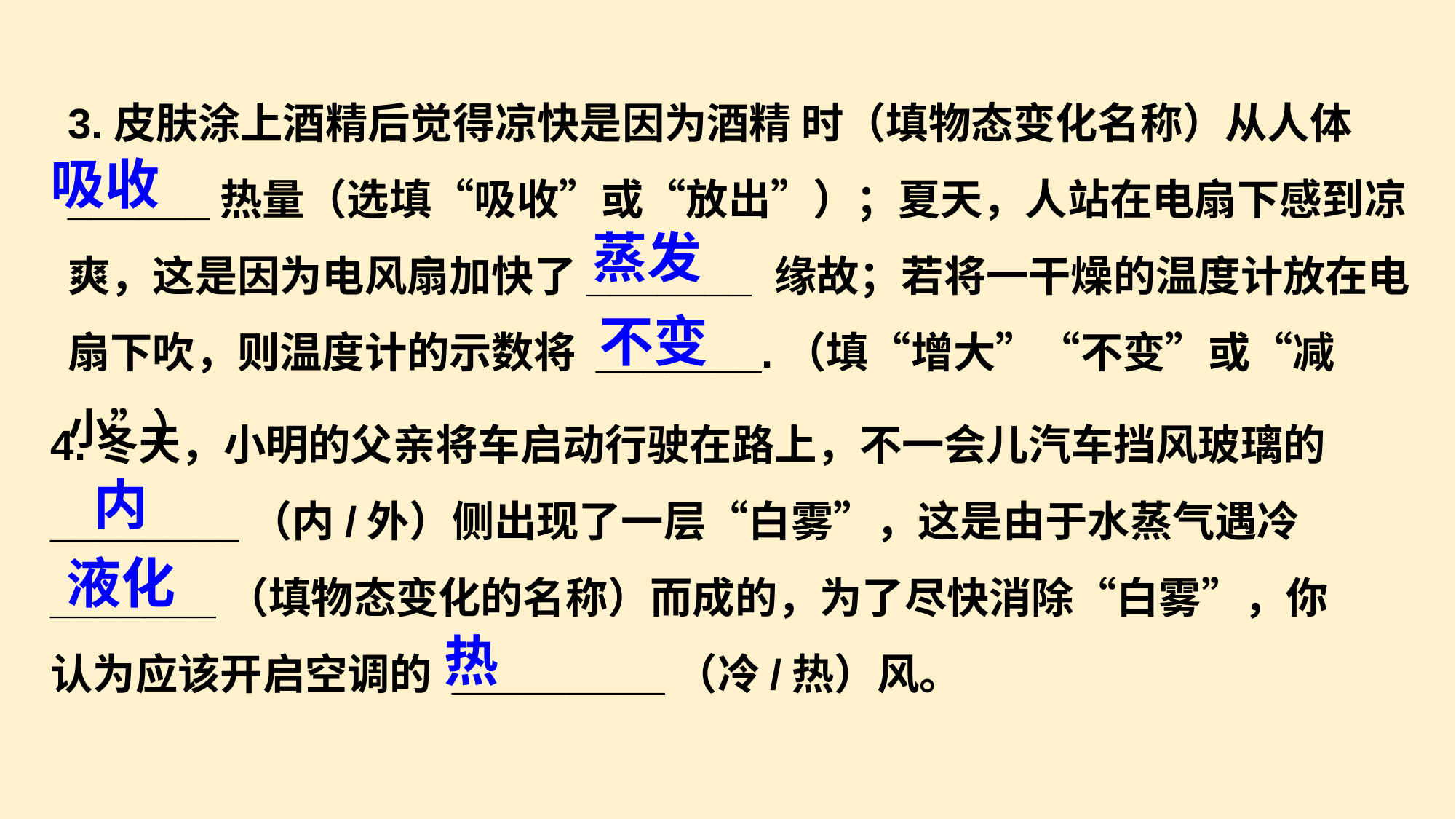

3.皮肤涂上酒精后觉得凉快是因为酒精 时（填物态变化名称）从人体 ______热量（选填“吸收”或“放出”）；夏天，人站在电扇下感到凉爽，这是因为电风扇加快了_______ 缘故；若将一干燥的温度计放在电扇下吹，则温度计的示数将 _______.（填“增大”“不变”或“减小”）
吸收
蒸发
不变
4.冬天，小明的父亲将车启动行驶在路上，不一会儿汽车挡风玻璃的 ________（内/外）侧出现了一层“白雾”，这是由于水蒸气遇冷 _______（填物态变化的名称）而成的，为了尽快消除“白雾”，你认为应该开启空调的 _________（冷/热）风。
内
液化
热